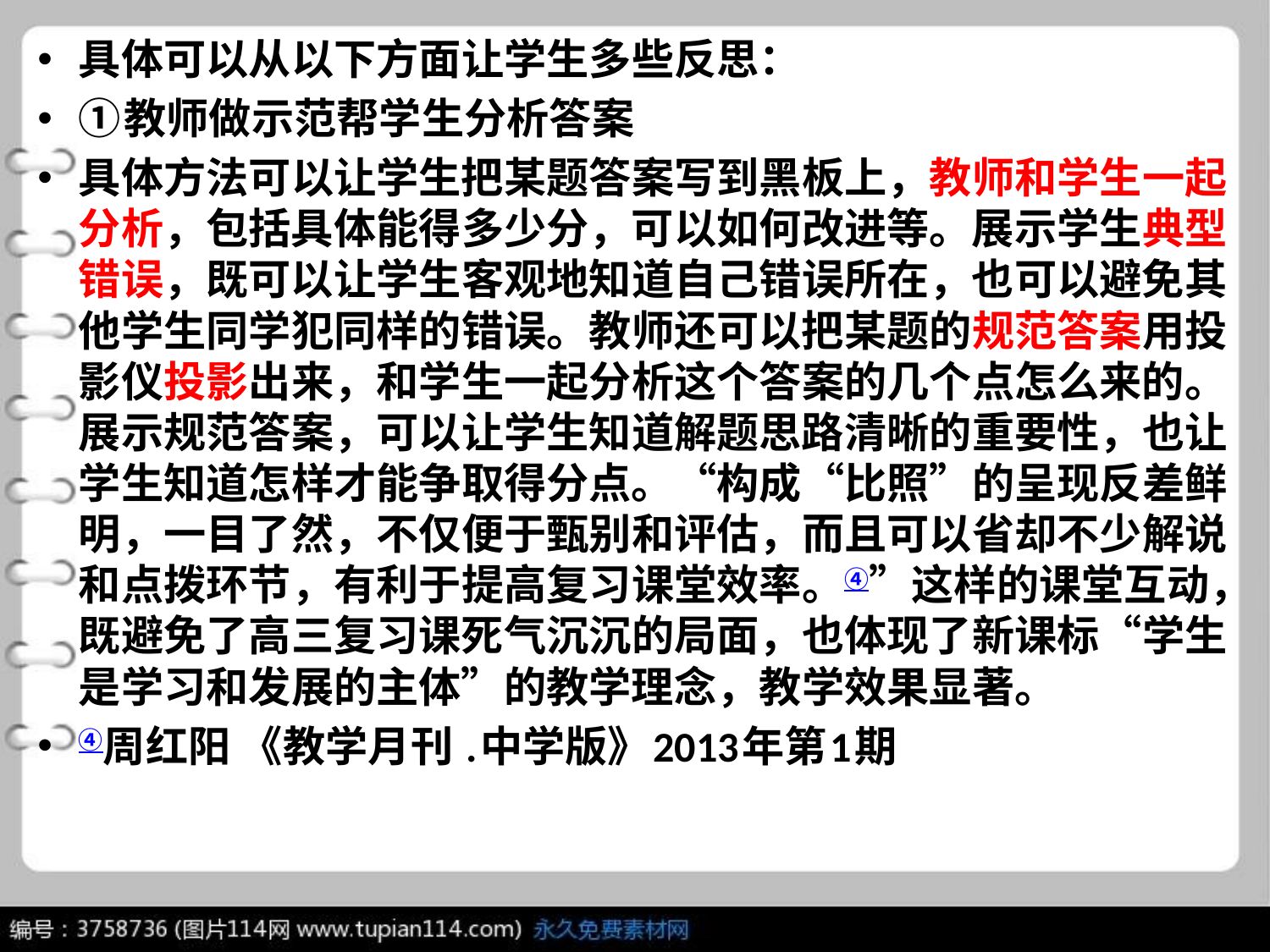

具体可以从以下方面让学生多些反思：
①教师做示范帮学生分析答案
具体方法可以让学生把某题答案写到黑板上，教师和学生一起分析，包括具体能得多少分，可以如何改进等。展示学生典型错误，既可以让学生客观地知道自己错误所在，也可以避免其他学生同学犯同样的错误。教师还可以把某题的规范答案用投影仪投影出来，和学生一起分析这个答案的几个点怎么来的。展示规范答案，可以让学生知道解题思路清晰的重要性，也让学生知道怎样才能争取得分点。“构成“比照”的呈现反差鲜明，一目了然，不仅便于甄别和评估，而且可以省却不少解说和点拨环节，有利于提高复习课堂效率。④”这样的课堂互动，既避免了高三复习课死气沉沉的局面，也体现了新课标“学生是学习和发展的主体”的教学理念，教学效果显著。
④周红阳 《教学月刊 .中学版》2013年第1期